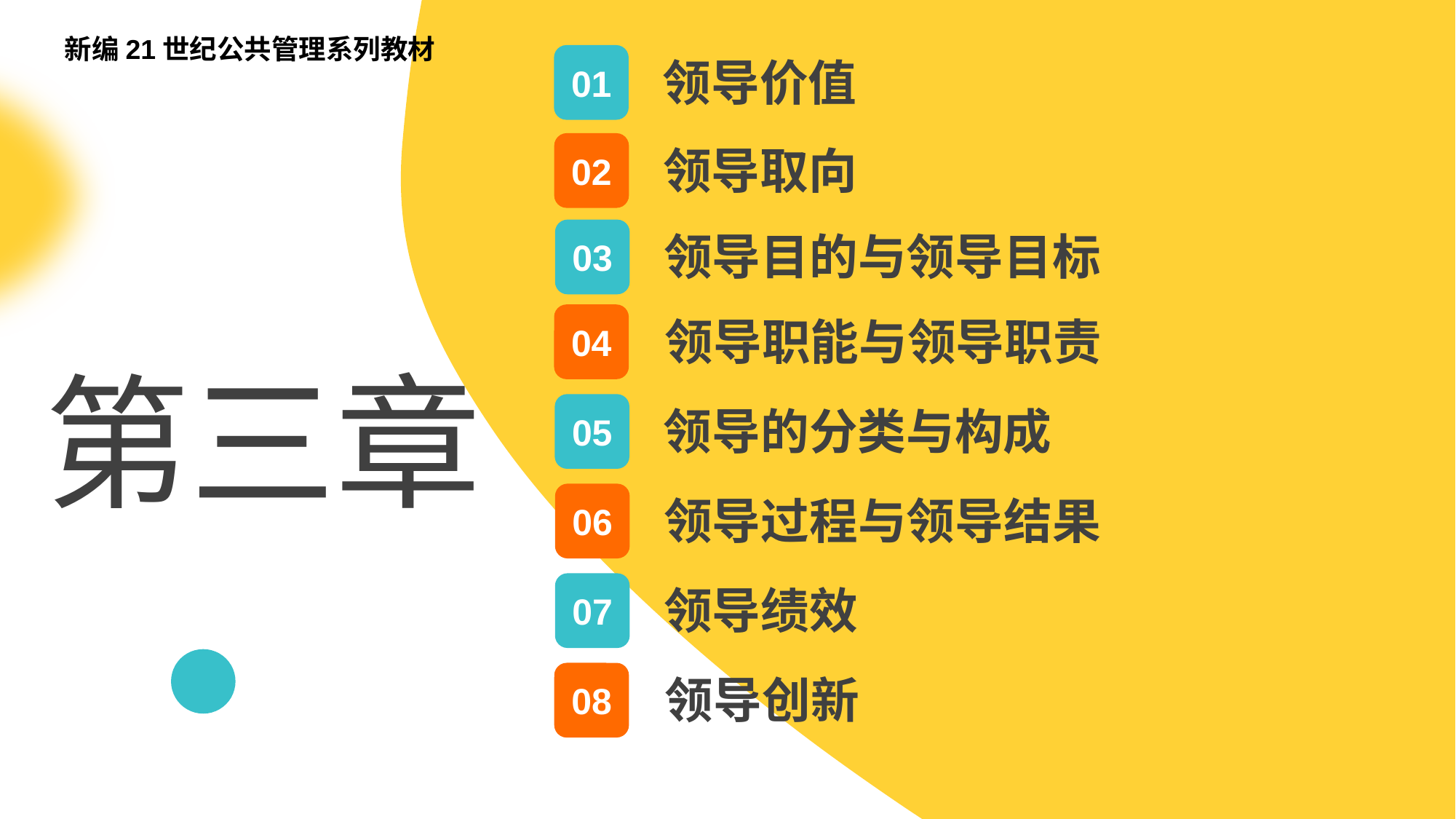

新编21世纪公共管理系列教材
01
领导价值

02
领导取向
03
领导目的与领导目标
04
领导职能与领导职责
第三章
05
领导的分类与构成
06
领导过程与领导结果
07
领导绩效

08
领导创新